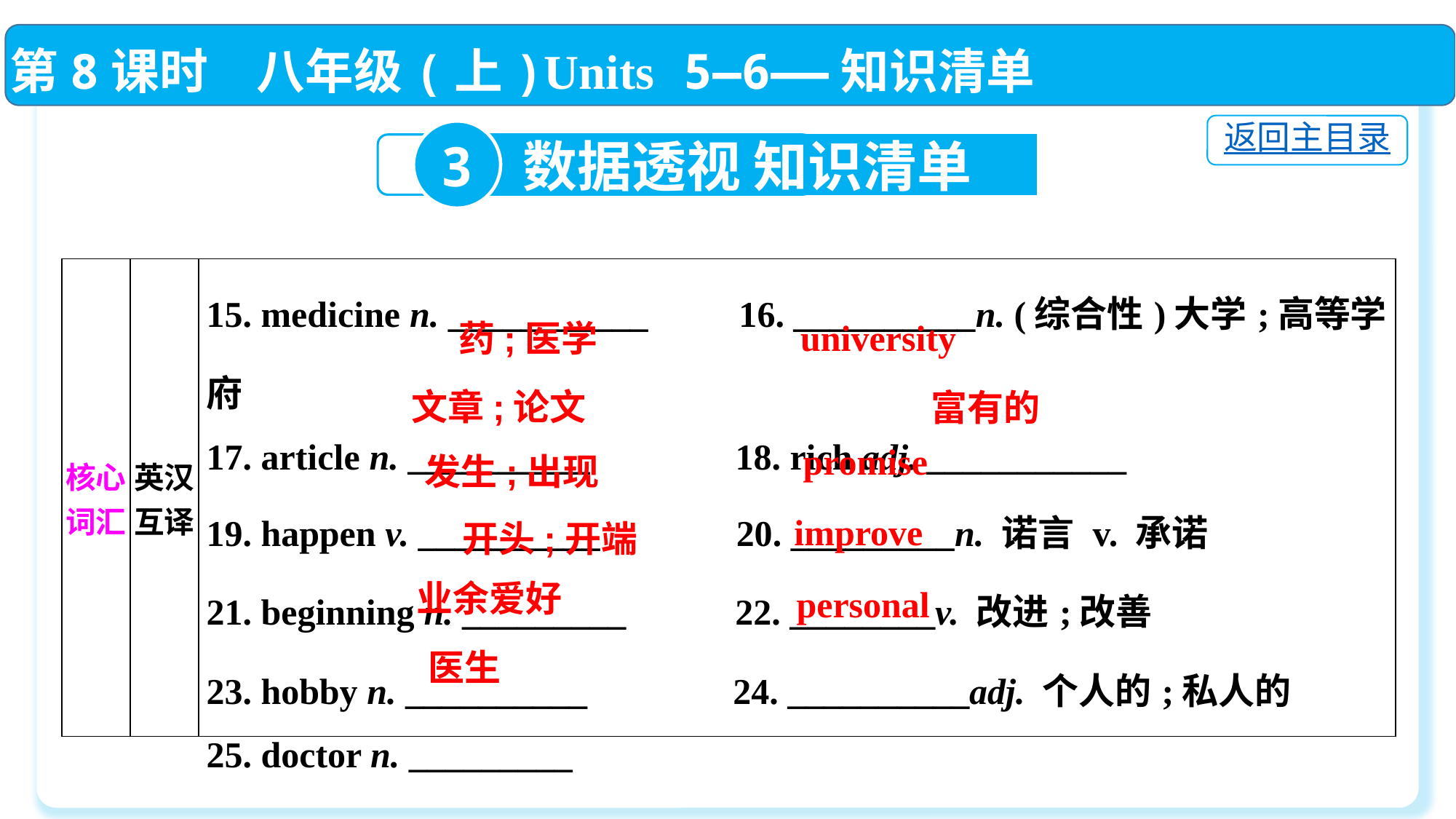

第8课时　八年级(上)Units 5—6——知识清单

返回主目录
3

数据透视 知识清单

| 核心词汇 | 英汉互译 | 15. medicine n. \_\_\_\_\_\_\_\_\_\_\_ 16. \_\_\_\_\_\_\_\_\_\_n. (综合性)大学;高等学府 17. article n. \_\_\_\_\_\_\_\_\_\_ 18. rich adj. \_\_\_\_\_\_\_\_\_\_\_ 19. happen v. \_\_\_\_\_\_\_\_\_\_ 20. \_\_\_\_\_\_\_\_\_n. 诺言 v. 承诺 21. beginning n. \_\_\_\_\_\_\_\_\_ 22. \_\_\_\_\_\_\_\_v. 改进;改善 23. hobby n. \_\_\_\_\_\_\_\_\_\_ 24. \_\_\_\_\_\_\_\_\_\_adj. 个人的;私人的 25. doctor n. \_\_\_\_\_\_\_\_\_ |
| --- | --- | --- |
university
药;医学
文章;论文
富有的
promise
发生;出现
improve
开头;开端
业余爱好
personal
医生